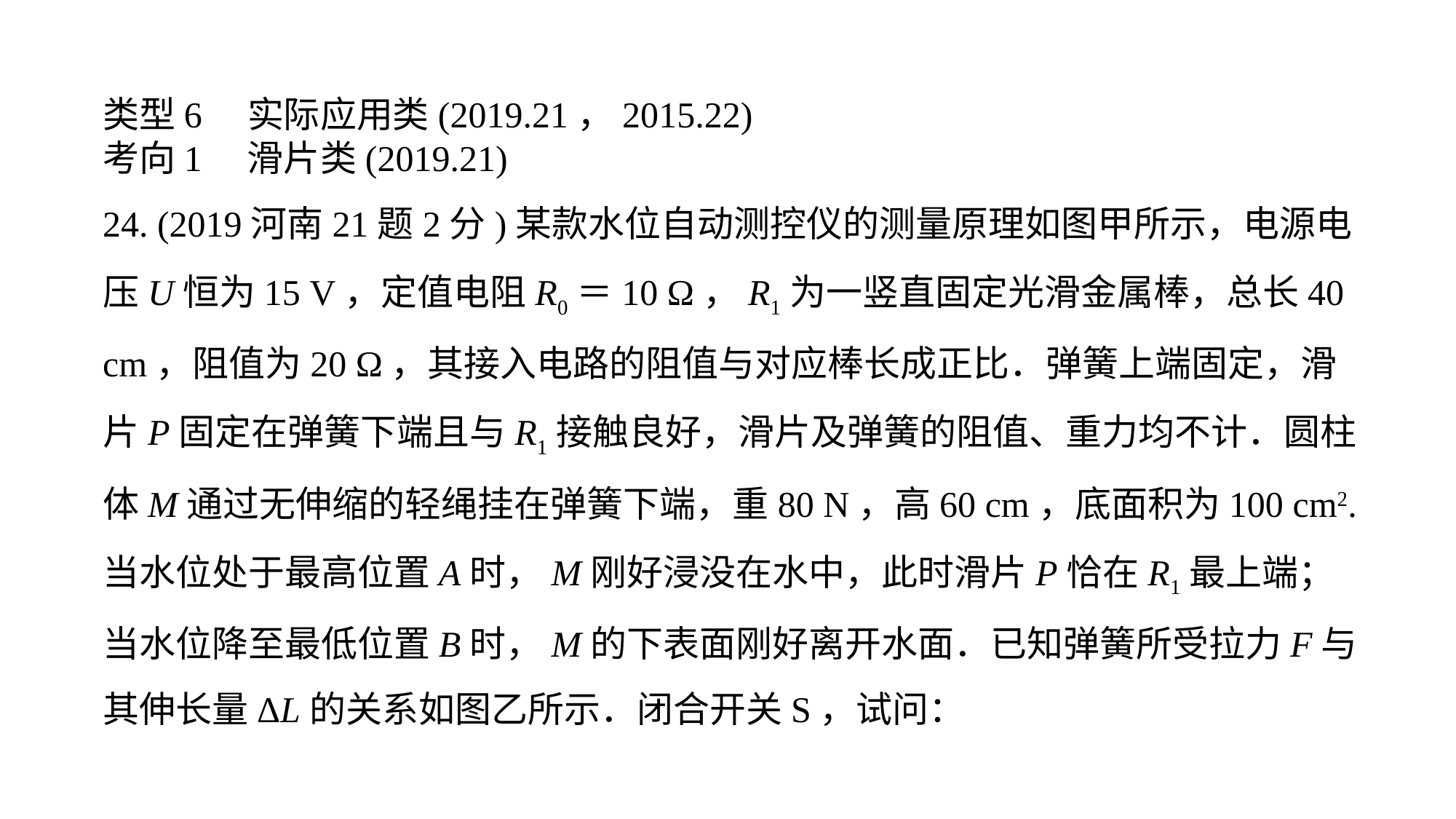

类型6　实际应用类(2019.21，2015.22)考向1　滑片类(2019.21)24. (2019河南21题2分)某款水位自动测控仪的测量原理如图甲所示，电源电压U恒为15 V，定值电阻R0＝10 Ω，R1为一竖直固定光滑金属棒，总长40 cm，阻值为20 Ω，其接入电路的阻值与对应棒长成正比．弹簧上端固定，滑片P固定在弹簧下端且与R1接触良好，滑片及弹簧的阻值、重力均不计．圆柱体M通过无伸缩的轻绳挂在弹簧下端，重80 N，高60 cm，底面积为100 cm2.当水位处于最高位置A时，M刚好浸没在水中，此时滑片P恰在R1最上端；当水位降至最低位置B时，M的下表面刚好离开水面．已知弹簧所受拉力F与其伸长量ΔL的关系如图乙所示．闭合开关S，试问：